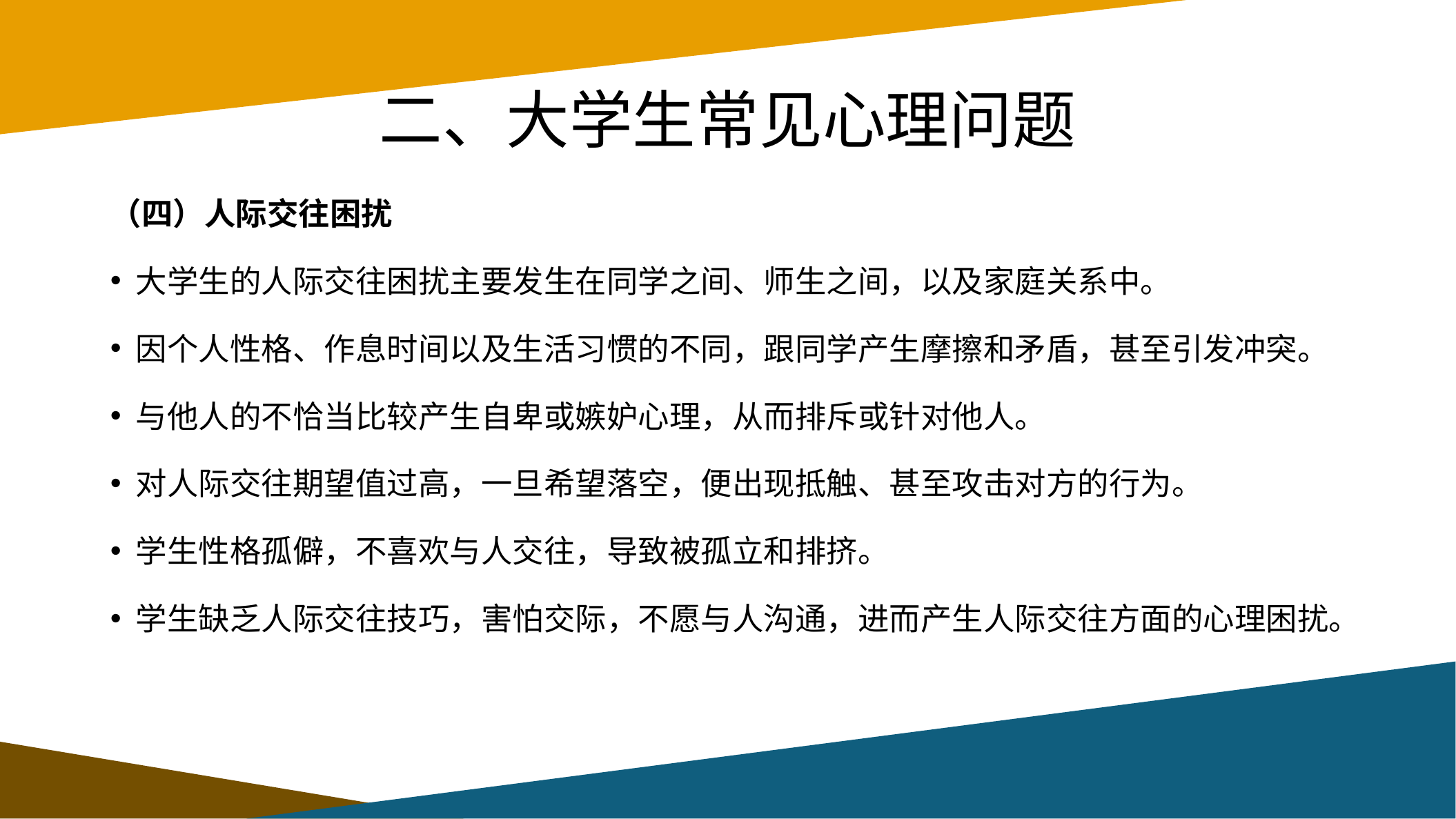

# 二、大学生常见心理问题
（四）人际交往困扰
大学生的人际交往困扰主要发生在同学之间、师生之间，以及家庭关系中。
因个人性格、作息时间以及生活习惯的不同，跟同学产生摩擦和矛盾，甚至引发冲突。
与他人的不恰当比较产生自卑或嫉妒心理，从而排斥或针对他人。
对人际交往期望值过高，一旦希望落空，便出现抵触、甚至攻击对方的行为。
学生性格孤僻，不喜欢与人交往，导致被孤立和排挤。
学生缺乏人际交往技巧，害怕交际，不愿与人沟通，进而产生人际交往方面的心理困扰。